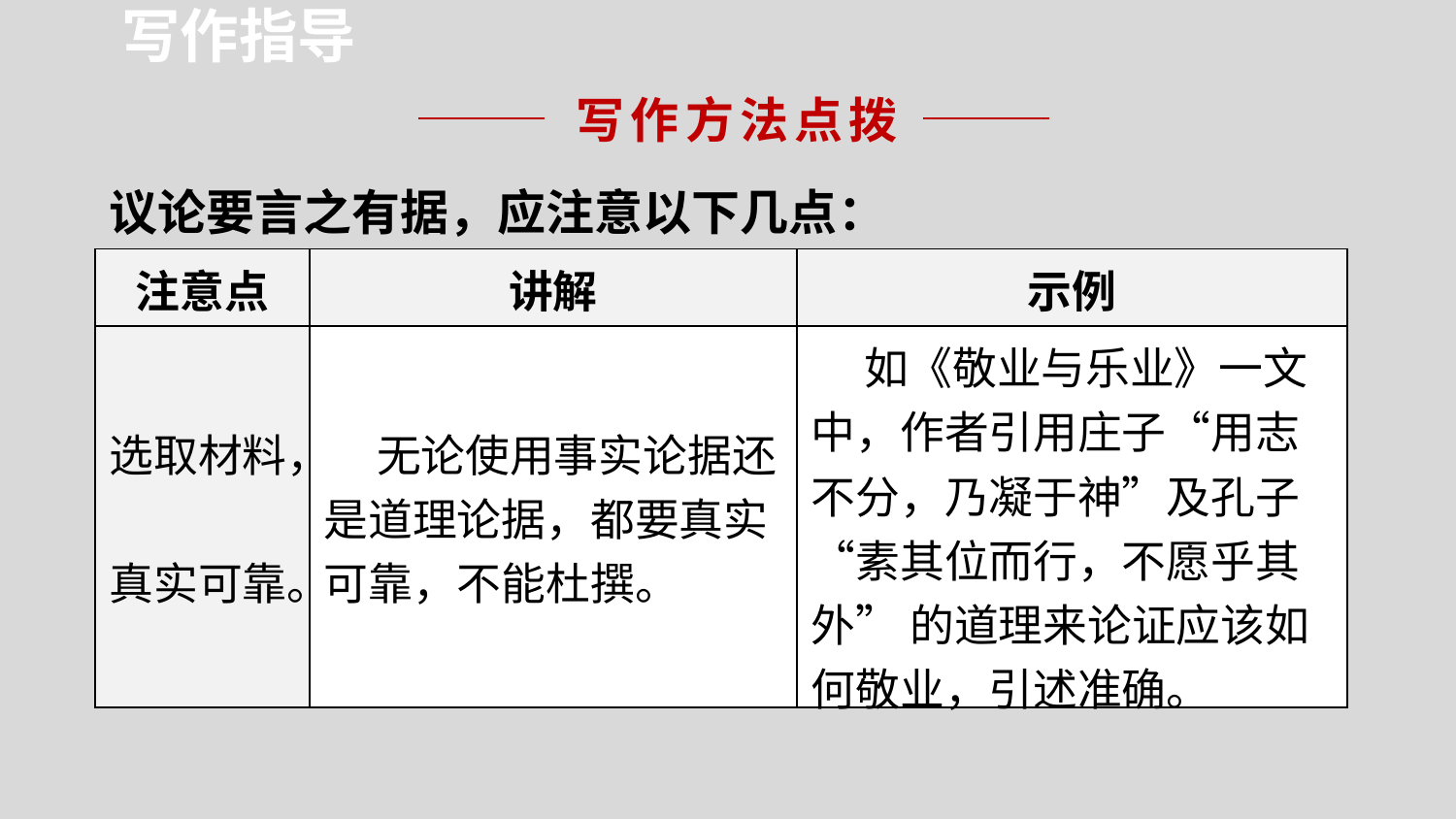

写作指导
写作方法点拨
议论要言之有据，应注意以下几点：
| 注意点 | 讲解 | 示例 |
| --- | --- | --- |
| 选取材料， 真实可靠。 | 无论使用事实论据还是道理论据，都要真实可靠，不能杜撰。 | 如《敬业与乐业》一文中，作者引用庄子“用志不分，乃凝于神”及孔子“素其位而行，不愿乎其外” 的道理来论证应该如何敬业，引述准确。 |